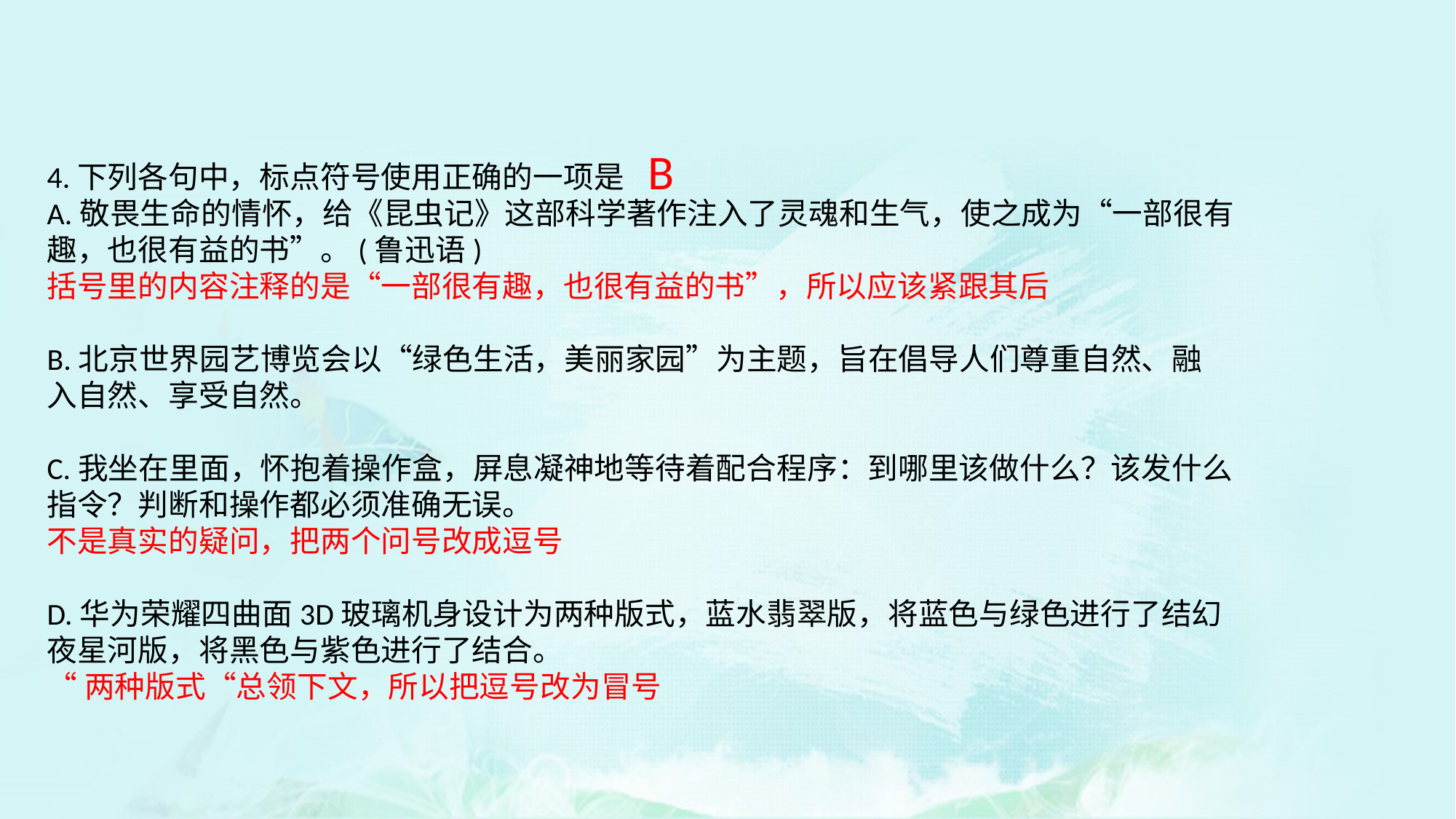

B
4.下列各句中，标点符号使用正确的一项是
A.敬畏生命的情怀，给《昆虫记》这部科学著作注入了灵魂和生气，使之成为“一部很有
趣，也很有益的书”。(鲁迅语)
括号里的内容注释的是“一部很有趣，也很有益的书”，所以应该紧跟其后

B.北京世界园艺博览会以“绿色生活，美丽家园”为主题，旨在倡导人们尊重自然、融
入自然、享受自然。

C.我坐在里面，怀抱着操作盒，屏息凝神地等待着配合程序：到哪里该做什么？该发什么
指令？判断和操作都必须准确无误。
不是真实的疑问，把两个问号改成逗号

D.华为荣耀四曲面3D玻璃机身设计为两种版式，蓝水翡翠版，将蓝色与绿色进行了结幻
夜星河版，将黑色与紫色进行了结合。
“两种版式“总领下文，所以把逗号改为冒号